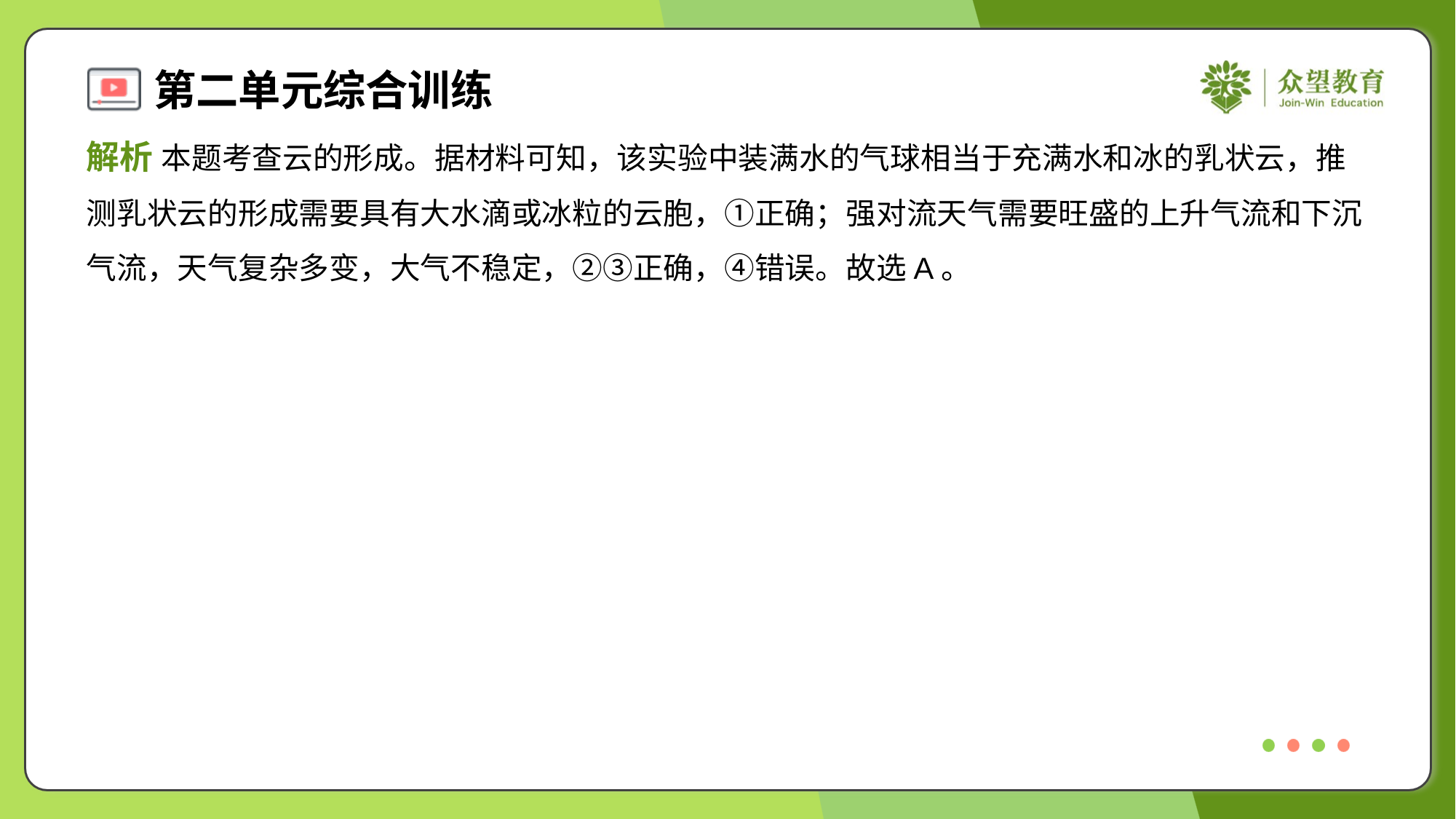

解析 本题考查云的形成。据材料可知，该实验中装满水的气球相当于充满水和冰的乳状云，推
测乳状云的形成需要具有大水滴或冰粒的云胞，①正确；强对流天气需要旺盛的上升气流和下沉
气流，天气复杂多变，大气不稳定，②③正确，④错误。故选A。